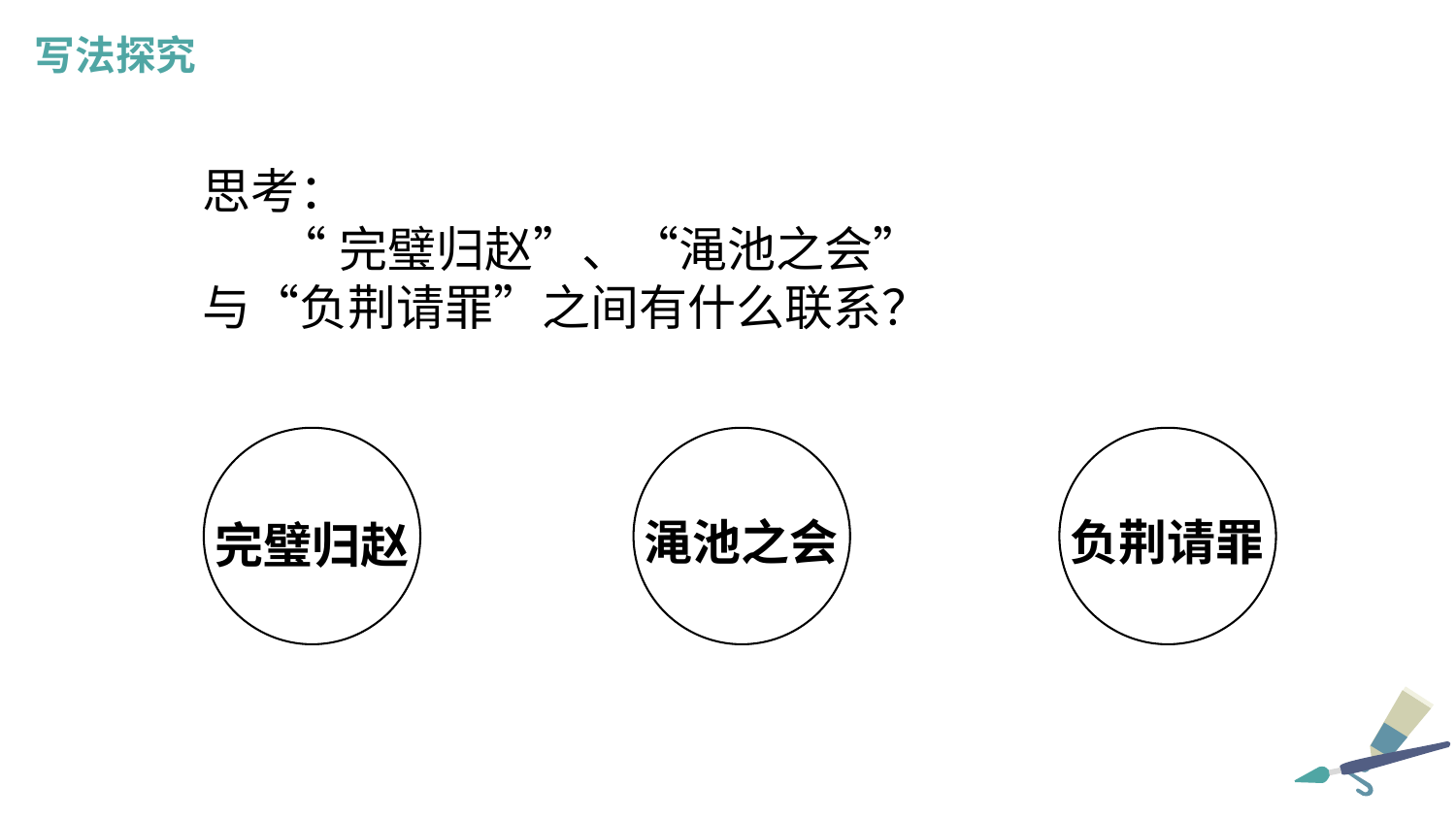

写法探究
思考：
       “完璧归赵”、“渑池之会”
与“负荆请罪”之间有什么联系？

渑池之会
负荆请罪
完璧归赵